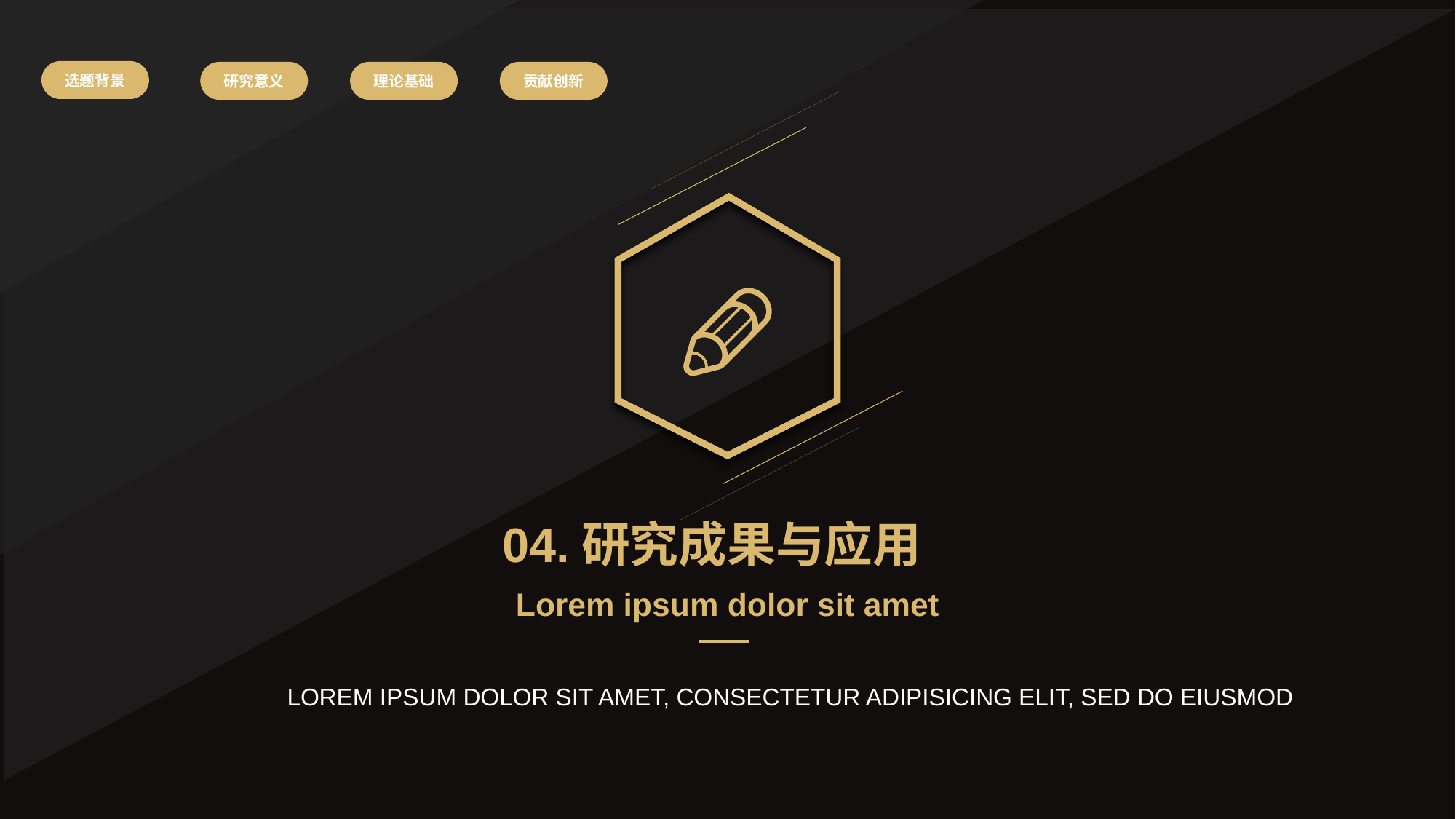

选题背景
研究意义
理论基础
贡献创新

04.研究成果与应用
Lorem ipsum dolor sit amet
LOREM IPSUM DOLOR SIT AMET, CONSECTETUR ADIPISICING ELIT, SED DO EIUSMOD